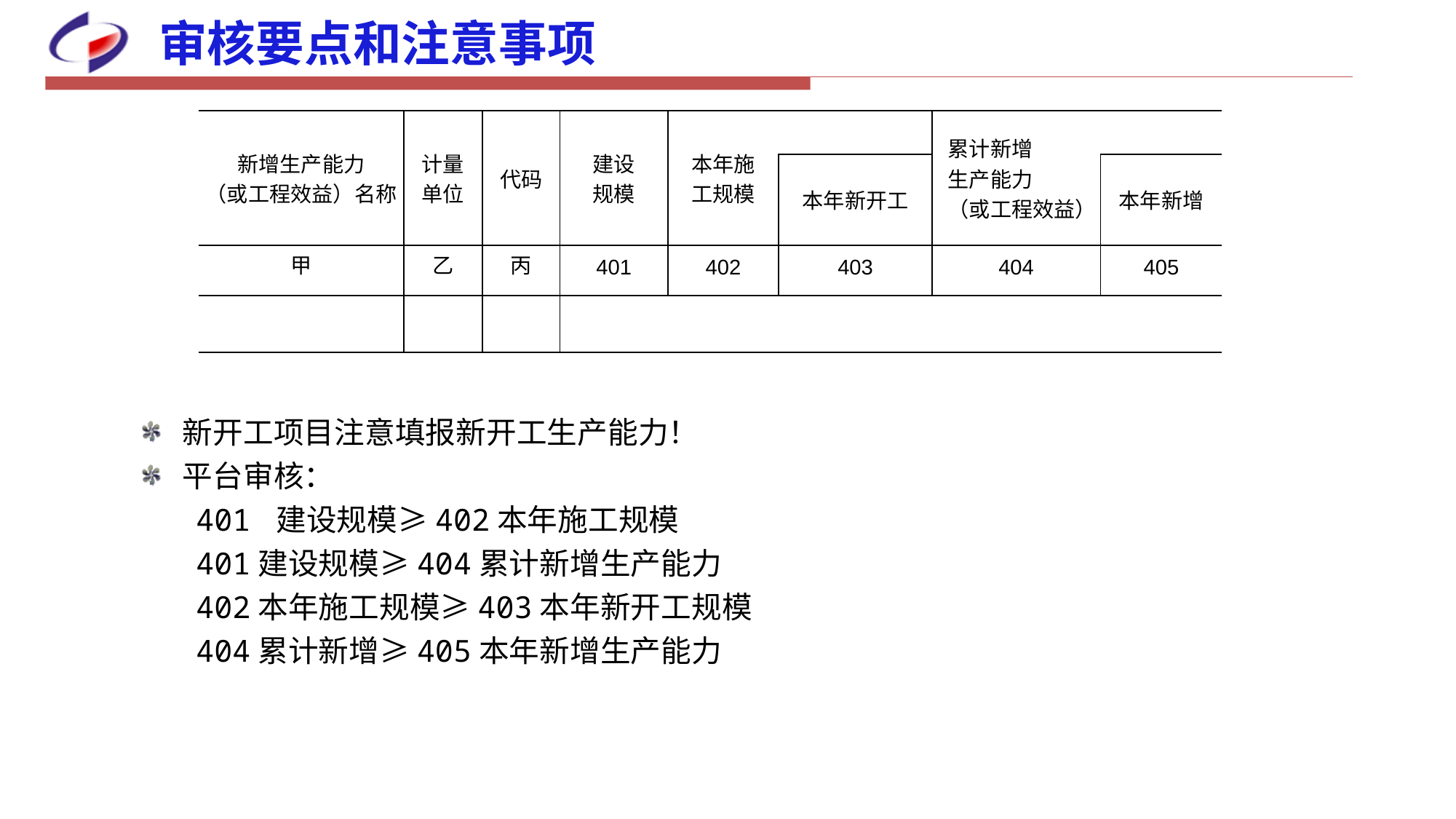

# 审核要点和注意事项
| 新增生产能力 （或工程效益）名称 | 计量 单位 | 代码 | 建设 规模 | 本年施 工规模 |  | 累计新增 生产能力 （或工程效益） |  |
| --- | --- | --- | --- | --- | --- | --- | --- |
|  |  |  |  |  | 本年新开工 |  | 本年新增 |
| 甲 | 乙 | 丙 | 401 | 402 | 403 | 404 | 405 |
|  |  |  |  |  |  |  |  |
新开工项目注意填报新开工生产能力！
平台审核：
401 建设规模≥402本年施工规模
401建设规模≥404累计新增生产能力
402本年施工规模≥403本年新开工规模
404累计新增≥405本年新增生产能力